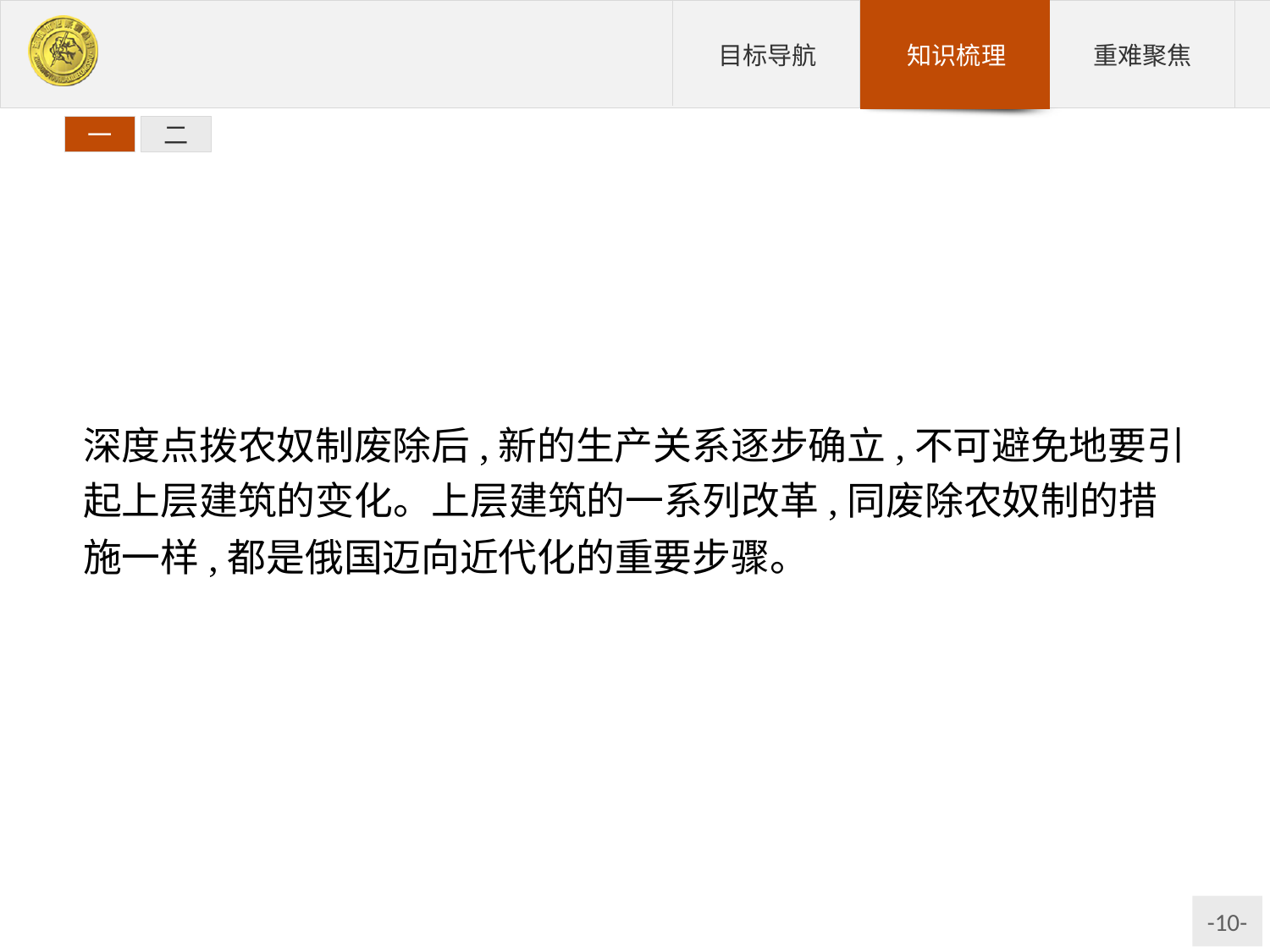

一
二
深度点拨农奴制废除后,新的生产关系逐步确立,不可避免地要引起上层建筑的变化。上层建筑的一系列改革,同废除农奴制的措施一样,都是俄国迈向近代化的重要步骤。